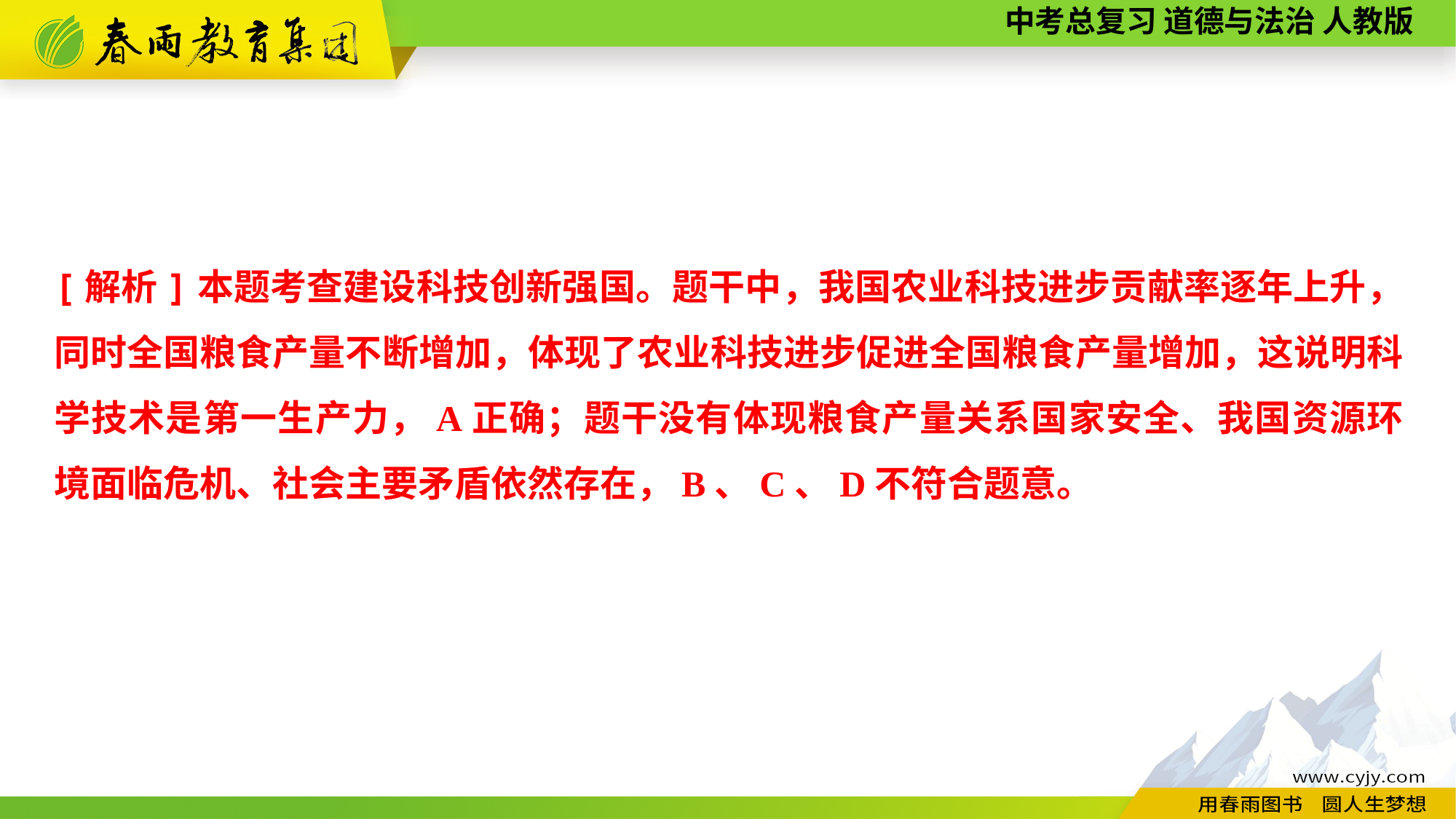

[解析]本题考查建设科技创新强国。题干中，我国农业科技进步贡献率逐年上升，同时全国粮食产量不断增加，体现了农业科技进步促进全国粮食产量增加，这说明科学技术是第一生产力，A正确；题干没有体现粮食产量关系国家安全、我国资源环境面临危机、社会主要矛盾依然存在，B、C、D不符合题意。